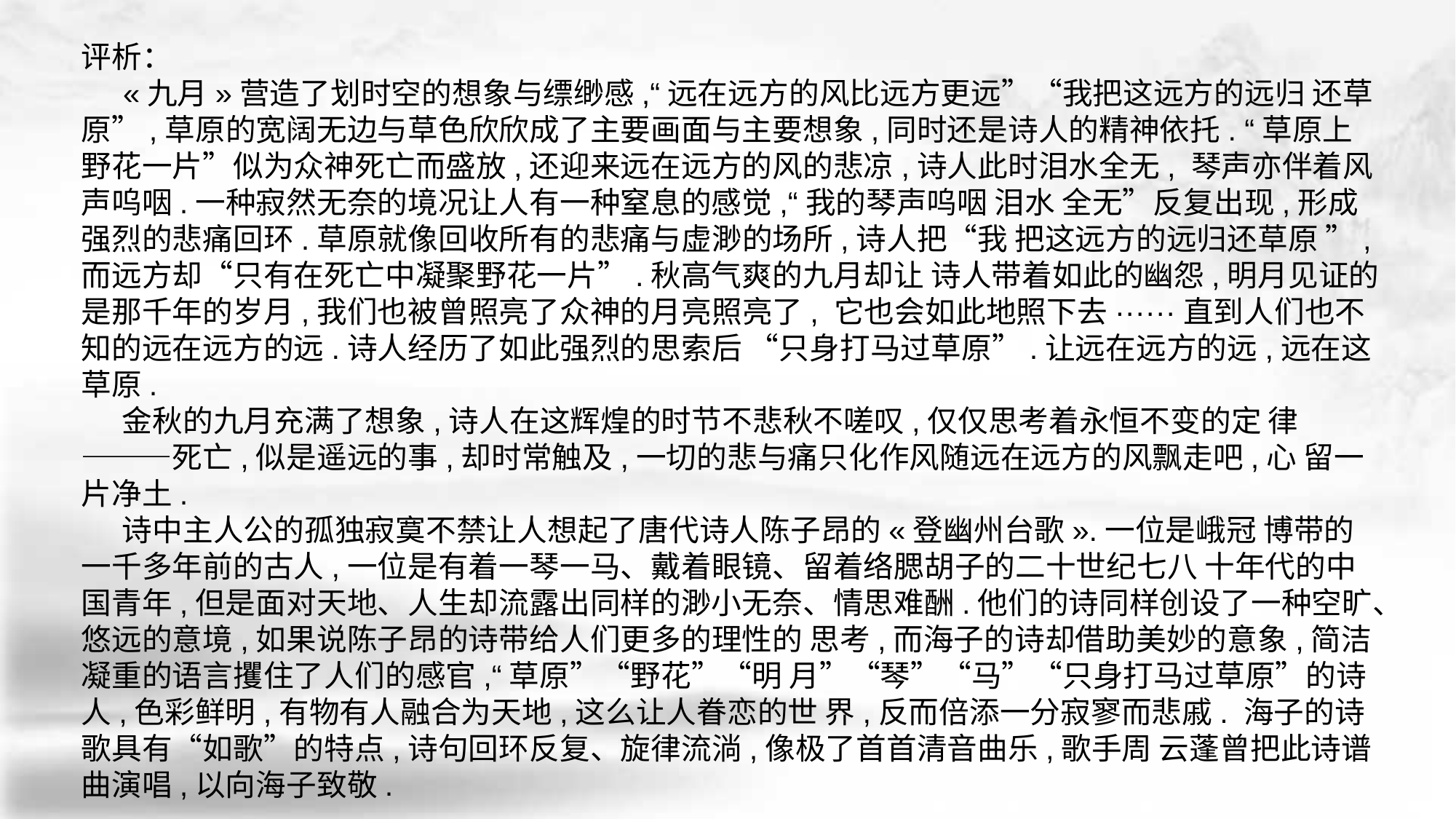

评析：
     «九月»营造了划时空的想象与缥缈感,“远在远方的风比远方更远”“我把这远方的远归 还草原”,草原的宽阔无边与草色欣欣成了主要画面与主要想象,同时还是诗人的精神依托. “草原上野花一片”似为众神死亡而盛放,还迎来远在远方的风的悲凉,诗人此时泪水全无, 琴声亦伴着风声呜咽.一种寂然无奈的境况让人有一种窒息的感觉,“我的琴声呜咽 泪水 全无”反复出现,形成强烈的悲痛回环.草原就像回收所有的悲痛与虚渺的场所,诗人把“我 把这远方的远归还草原 ”,而远方却“只有在死亡中凝聚野花一片”.秋高气爽的九月却让 诗人带着如此的幽怨,明月见证的是那千年的岁月,我们也被曾照亮了众神的月亮照亮了, 它也会如此地照下去······直到人们也不知的远在远方的远.诗人经历了如此强烈的思索后 “只身打马过草原”.让远在远方的远,远在这草原.
     金秋的九月充满了想象,诗人在这辉煌的时节不悲秋不嗟叹,仅仅思考着永恒不变的定 律———死亡,似是遥远的事,却时常触及,一切的悲与痛只化作风随远在远方的风飘走吧,心 留一片净土.
     诗中主人公的孤独寂寞不禁让人想起了唐代诗人陈子昂的«登幽州台歌».一位是峨冠 博带的一千多年前的古人,一位是有着一琴一马、戴着眼镜、留着络腮胡子的二十世纪七八 十年代的中国青年,但是面对天地、人生却流露出同样的渺小无奈、情思难酬.他们的诗同样创设了一种空旷、悠远的意境,如果说陈子昂的诗带给人们更多的理性的 思考,而海子的诗却借助美妙的意象,简洁凝重的语言攫住了人们的感官,“草原”“野花”“明 月”“琴”“马”“只身打马过草原”的诗人,色彩鲜明,有物有人融合为天地,这么让人眷恋的世 界,反而倍添一分寂寥而悲戚. 海子的诗歌具有“如歌”的特点,诗句回环反复、旋律流淌,像极了首首清音曲乐,歌手周 云蓬曾把此诗谱曲演唱,以向海子致敬.